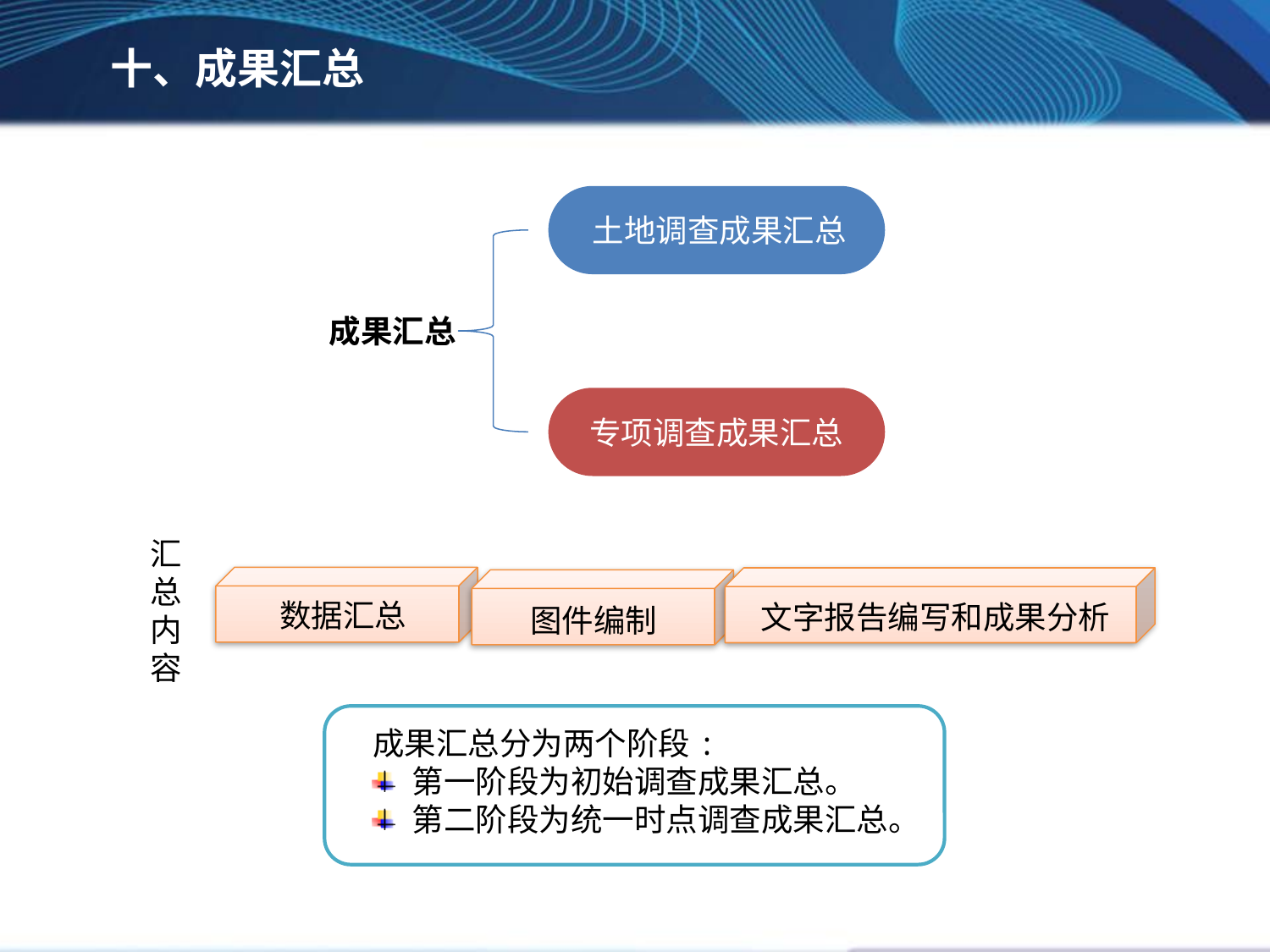

十、成果汇总

土地调查成果汇总

成果汇总

专项调查成果汇总
汇总内容

数据汇总

文字报告编写和成果分析

图件编制

成果汇总分为两个阶段:
第一阶段为初始调查成果汇总。
第二阶段为统一时点调查成果汇总。